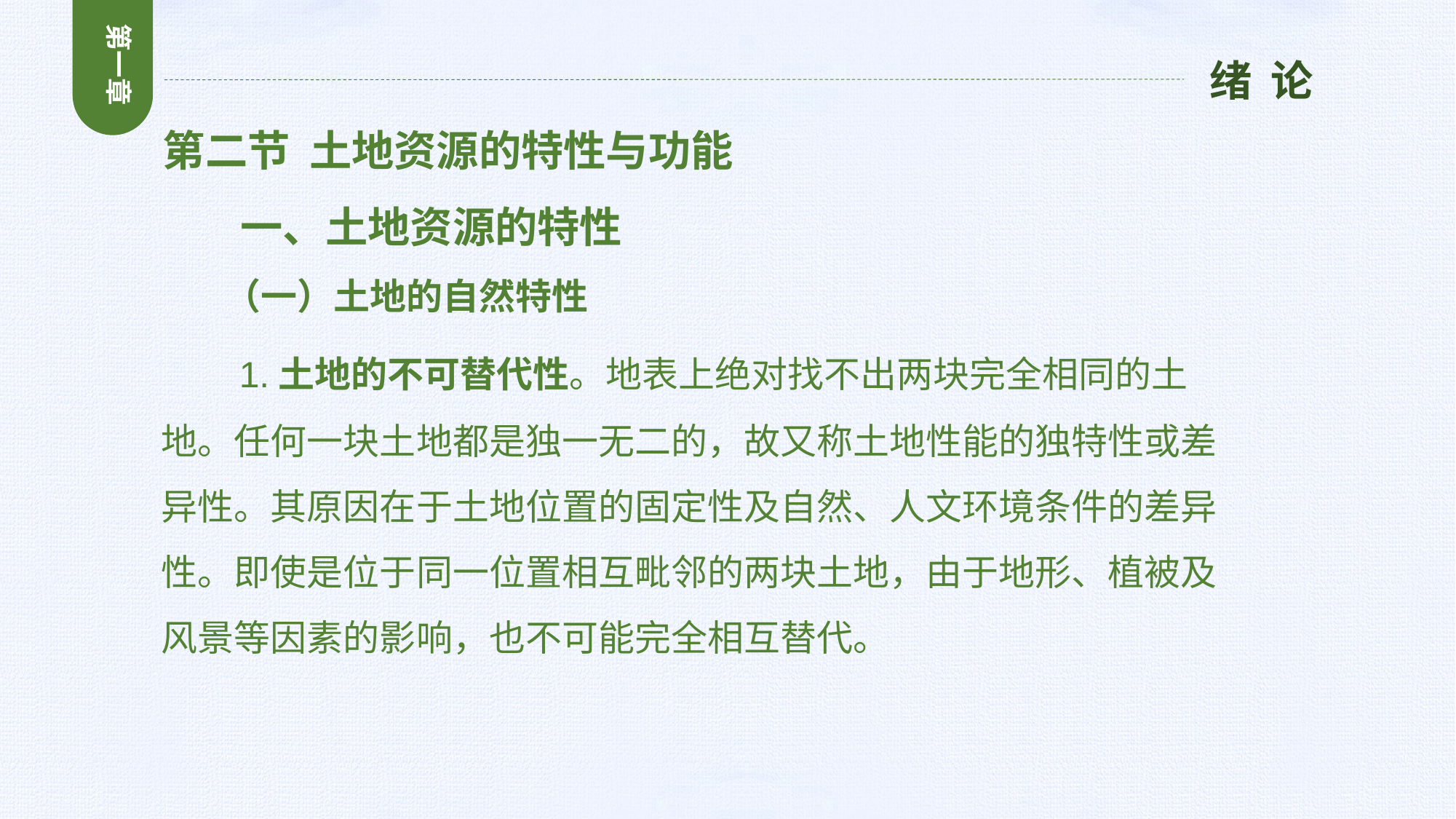

第一章
绪  论
第二节  土地资源的特性与功能
       一、土地资源的特性
        （一）土地的自然特性

       1.土地的不可替代性。地表上绝对找不出两块完全相同的土地。任何一块土地都是独一无二的，故又称土地性能的独特性或差异性。其原因在于土地位置的固定性及自然、人文环境条件的差异性。即使是位于同一位置相互毗邻的两块土地，由于地形、植被及风景等因素的影响，也不可能完全相互替代。